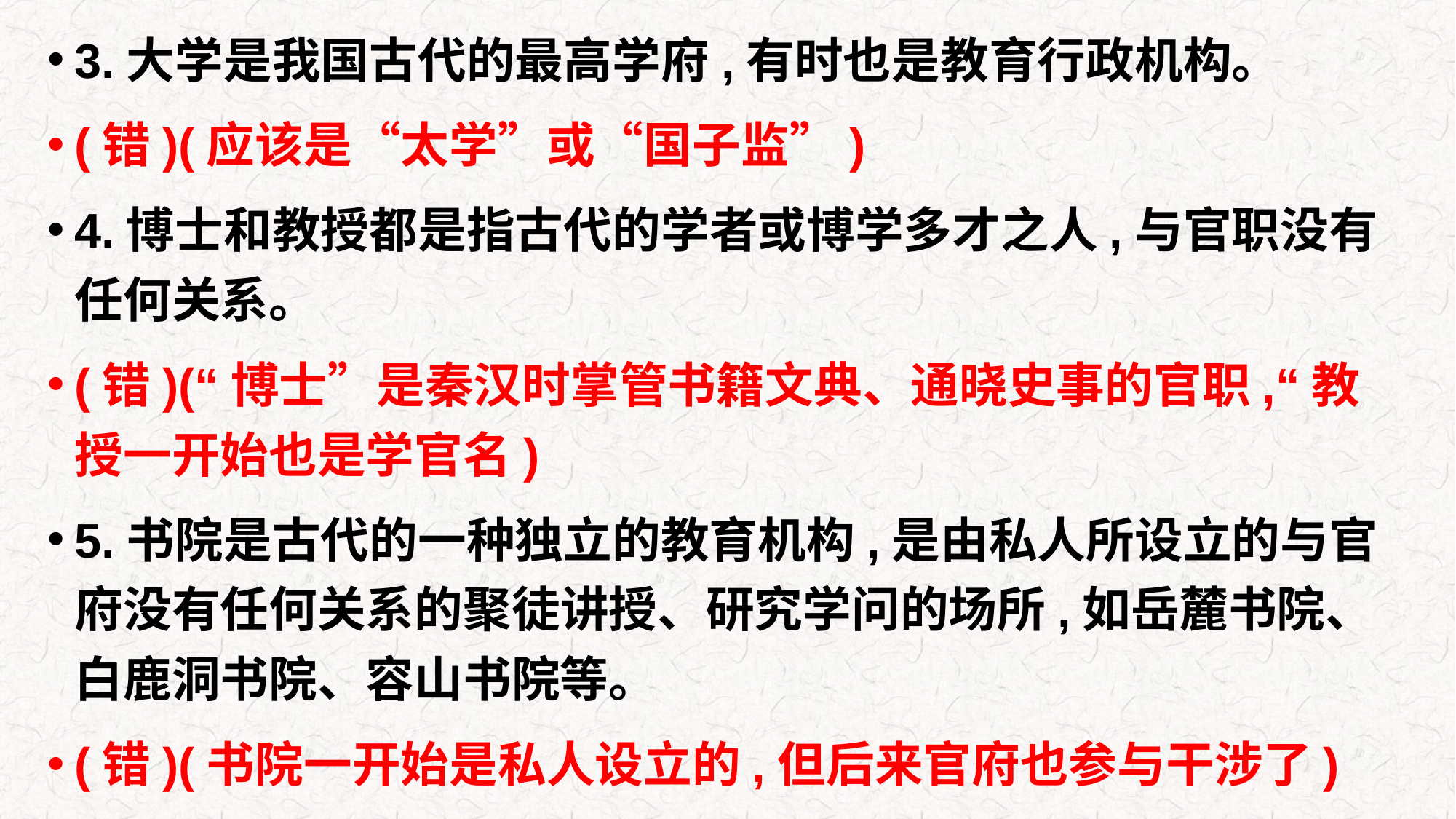

3.大学是我国古代的最高学府,有时也是教育行政机构。
(错)(应该是“太学”或“国子监”)
4.博士和教授都是指古代的学者或博学多才之人,与官职没有任何关系。
(错)(“博士”是秦汉时掌管书籍文典、通晓史事的官职,“教授一开始也是学官名)
5.书院是古代的一种独立的教育机构,是由私人所设立的与官府没有任何关系的聚徒讲授、研究学问的场所,如岳麓书院、白鹿洞书院、容山书院等。
(错)(书院一开始是私人设立的,但后来官府也参与干涉了)